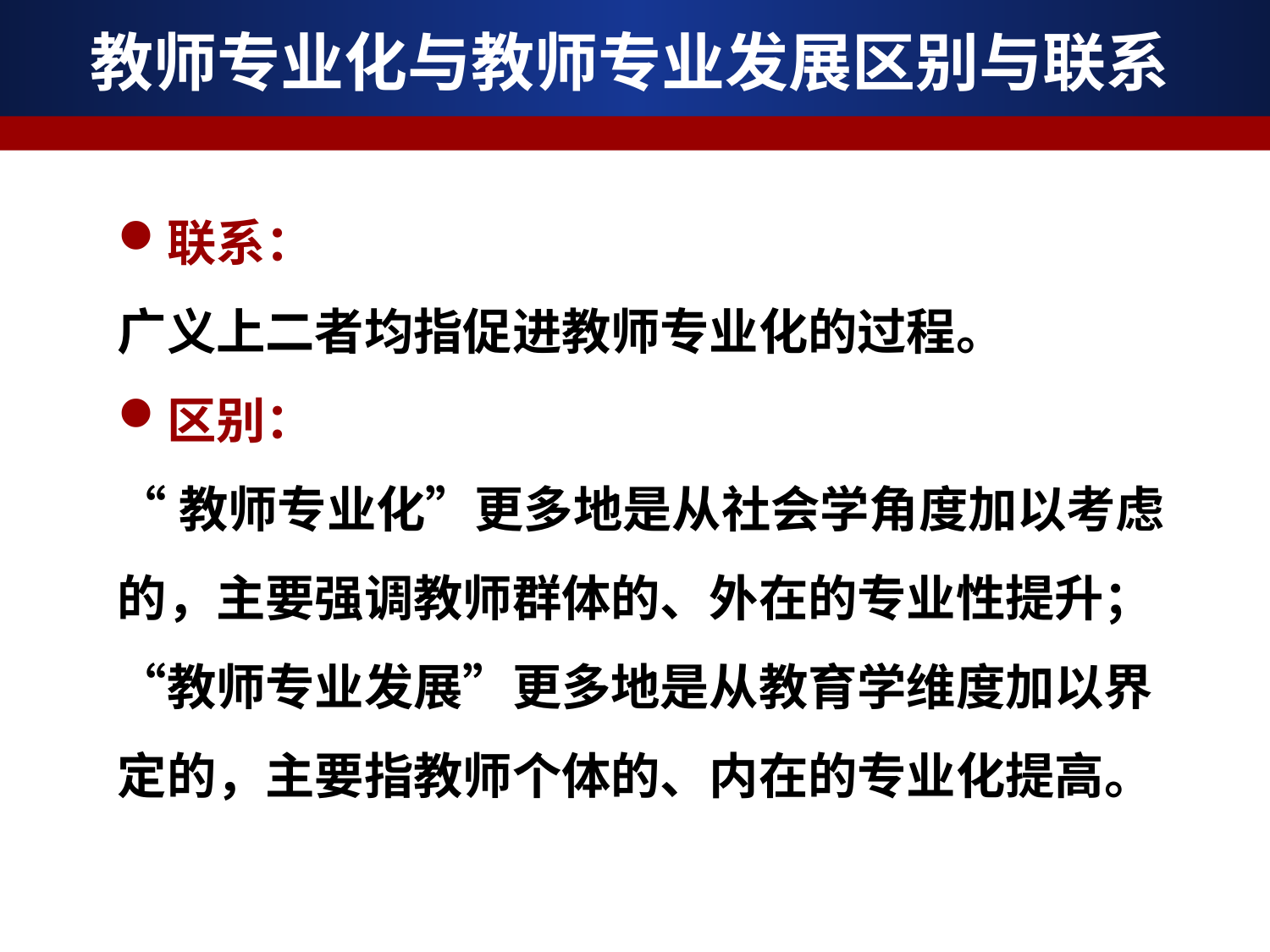

# 教师专业化与教师专业发展区别与联系
联系：
广义上二者均指促进教师专业化的过程。
区别：
“教师专业化”更多地是从社会学角度加以考虑的，主要强调教师群体的、外在的专业性提升；“教师专业发展”更多地是从教育学维度加以界定的，主要指教师个体的、内在的专业化提高。